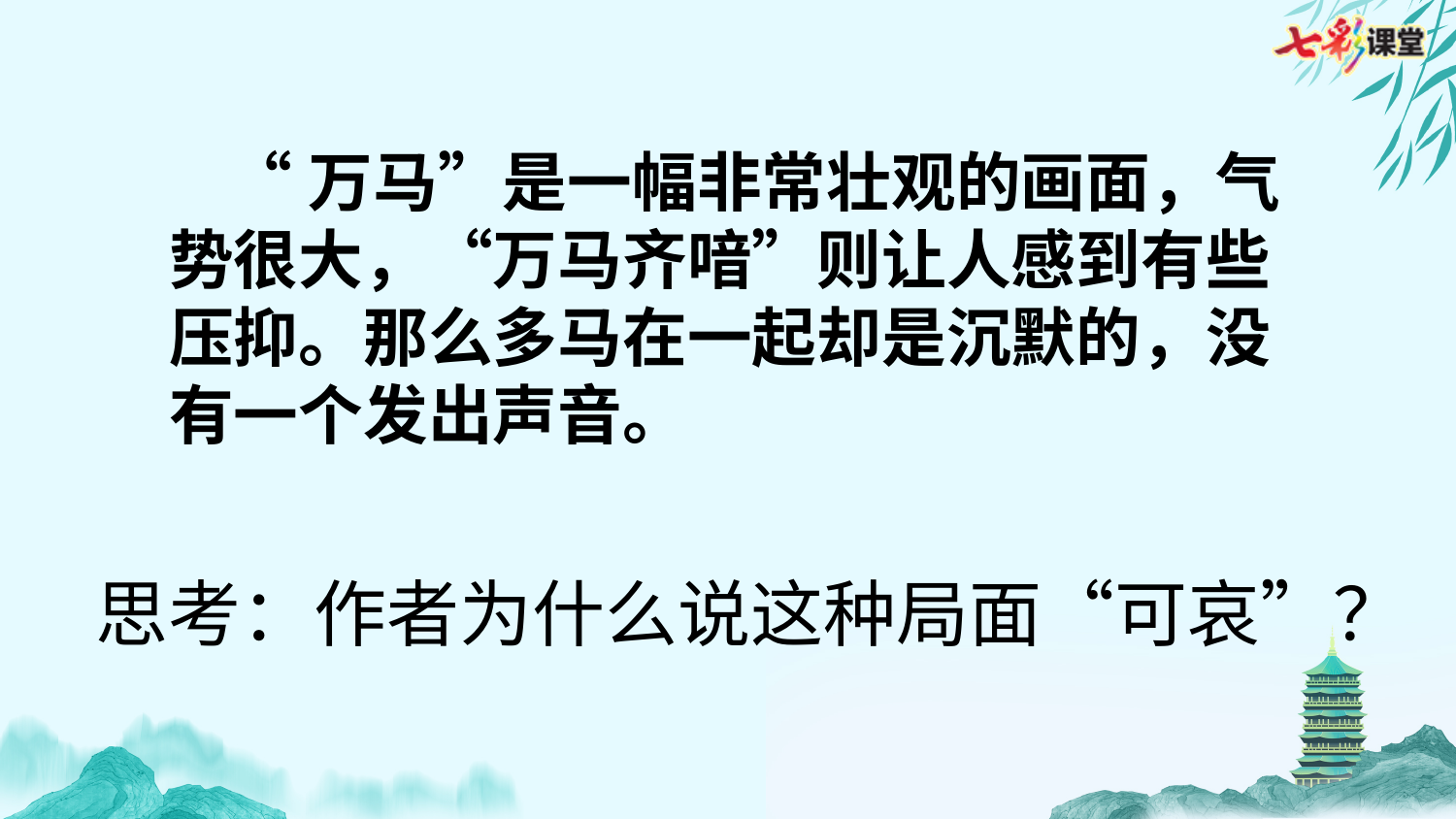

“万马”是一幅非常壮观的画面，气势很大，“万马齐喑”则让人感到有些压抑。那么多马在一起却是沉默的，没有一个发出声音。
思考：作者为什么说这种局面“可哀”？